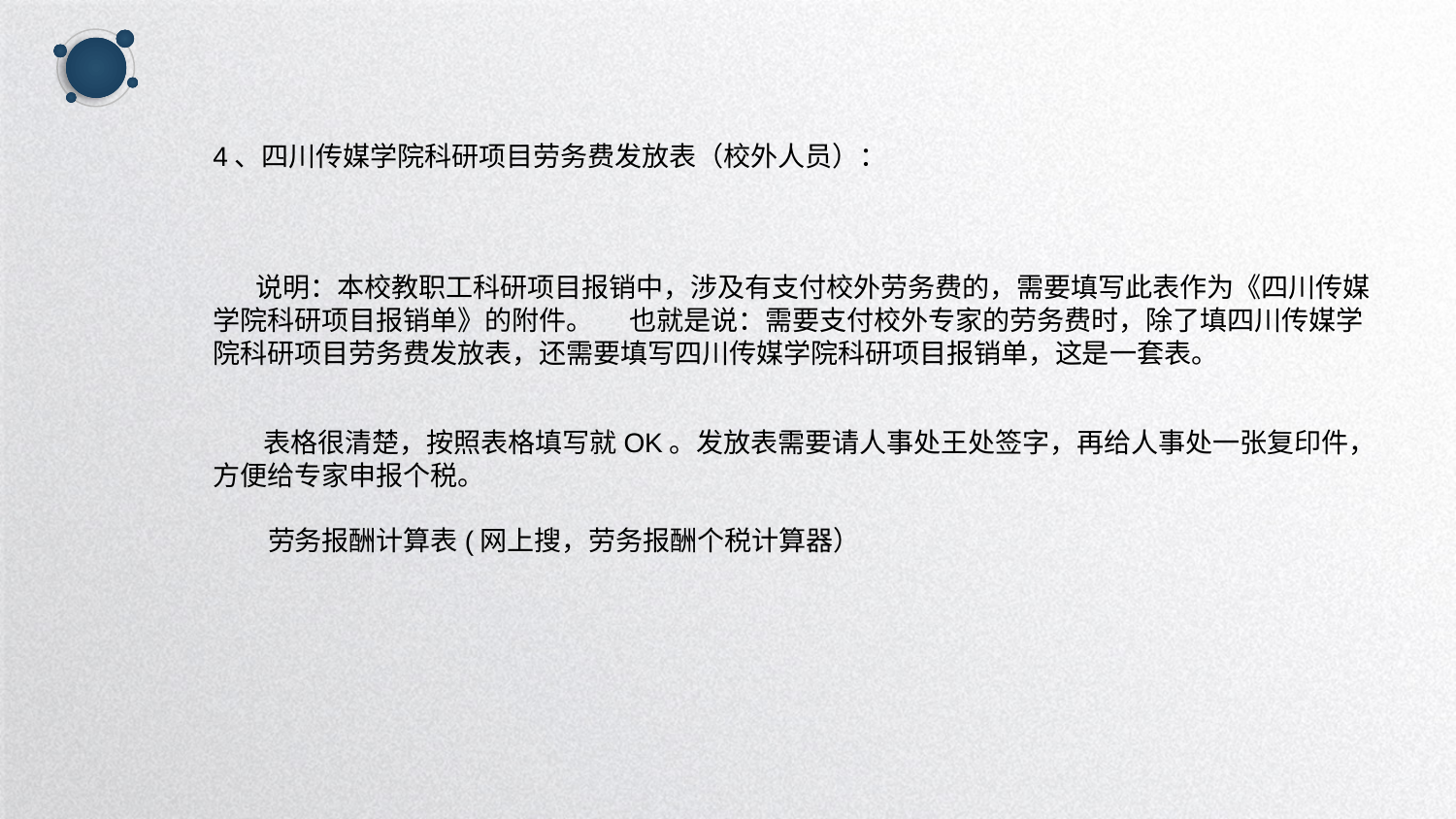

4、四川传媒学院科研项目劳务费发放表（校外人员）：

      说明：本校教职工科研项目报销中，涉及有支付校外劳务费的，需要填写此表作为《四川传媒学院科研项目报销单》的附件。      也就是说：需要支付校外专家的劳务费时，除了填四川传媒学院科研项目劳务费发放表，还需要填写四川传媒学院科研项目报销单，这是一套表。

         表格很清楚，按照表格填写就OK。发放表需要请人事处王处签字，再给人事处一张复印件，方便给专家申报个税。

        劳务报酬计算表(网上搜，劳务报酬个税计算器）